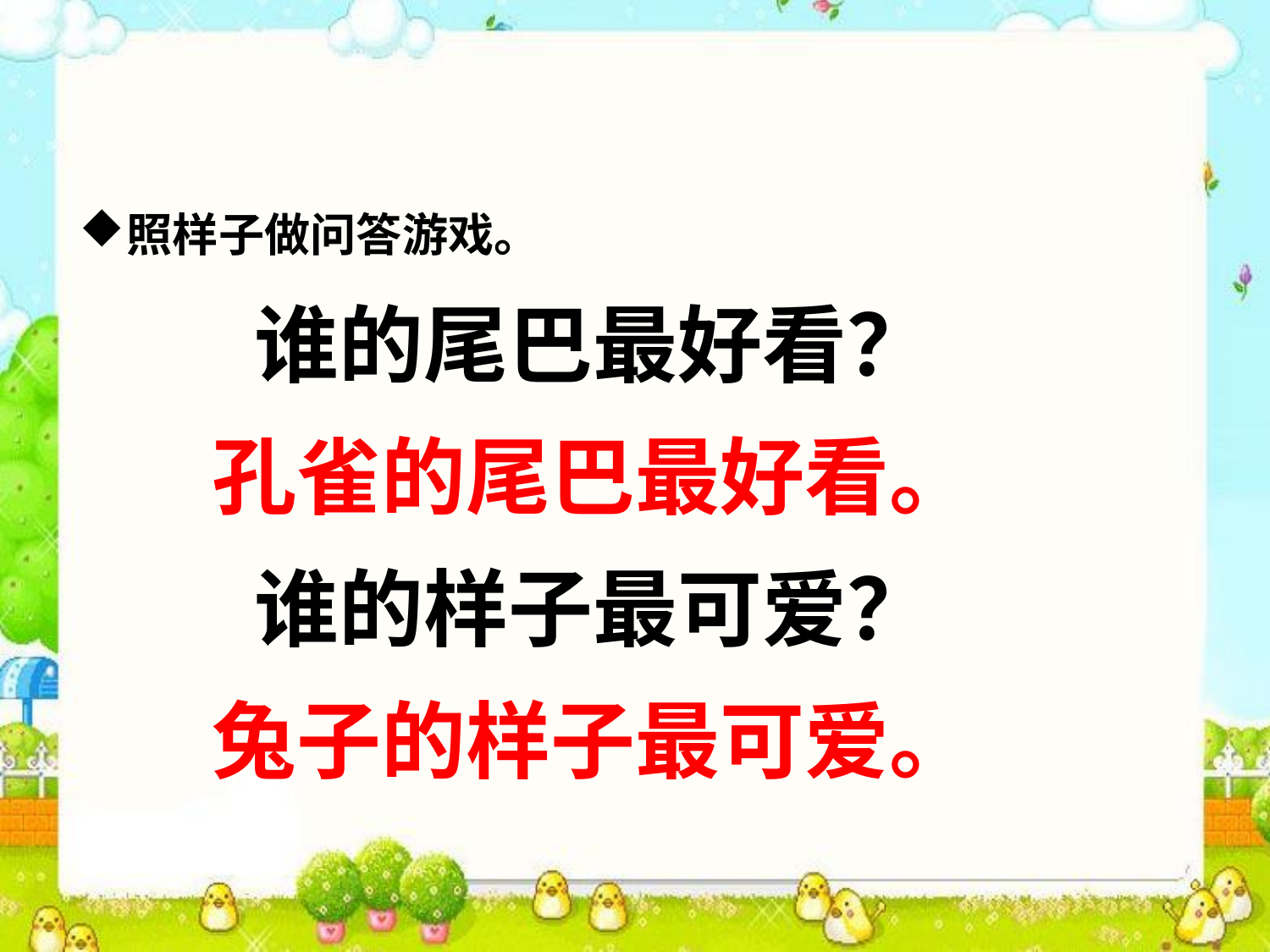

照样子做问答游戏。
谁的尾巴最好看？
孔雀的尾巴最好看。
谁的样子最可爱？
兔子的样子最可爱。